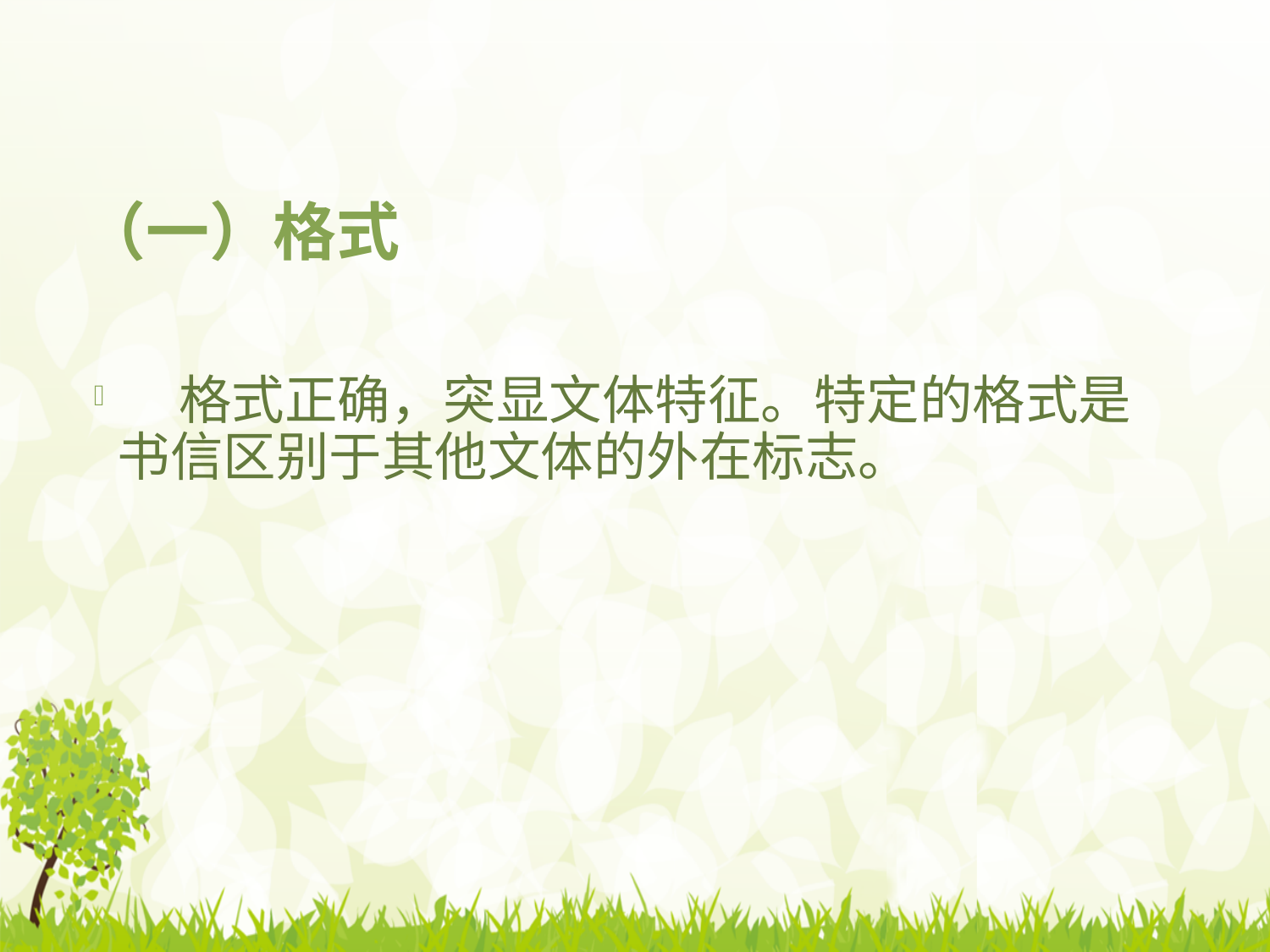

# （一）格式
     格式正确，突显文体特征。特定的格式是书信区别于其他文体的外在标志。